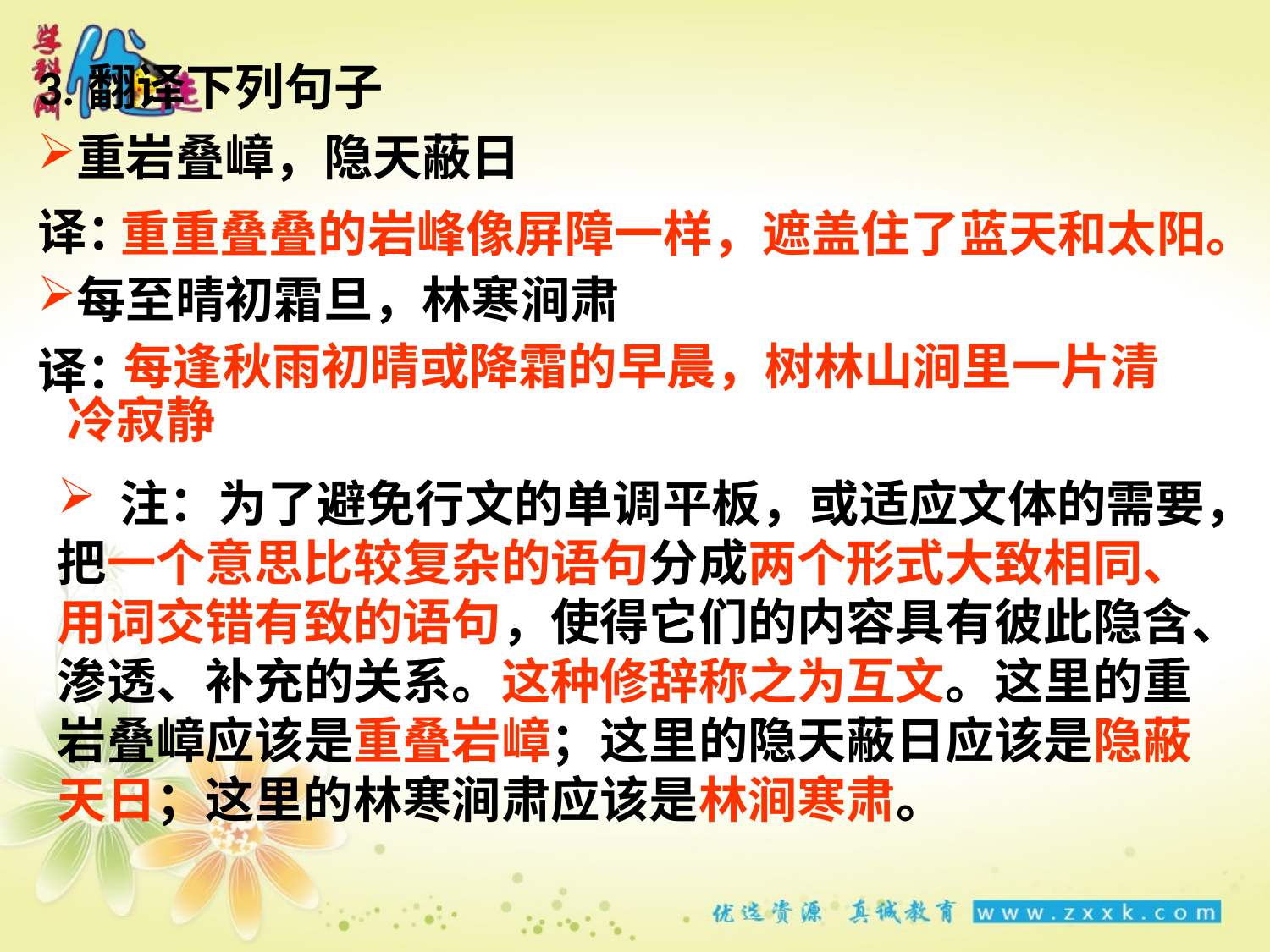

3.翻译下列句子
重岩叠嶂，隐天蔽日

每至晴初霜旦，林寒涧肃
译：
译：
重重叠叠的岩峰像屏障一样，遮盖住了蓝天和太阳。
    每逢秋雨初晴或降霜的早晨，树林山涧里一片清冷寂静
 注：为了避免行文的单调平板，或适应文体的需要，把一个意思比较复杂的语句分成两个形式大致相同、用词交错有致的语句，使得它们的内容具有彼此隐含、渗透、补充的关系。这种修辞称之为互文。这里的重岩叠嶂应该是重叠岩嶂；这里的隐天蔽日应该是隐蔽天日；这里的林寒涧肃应该是林涧寒肃。